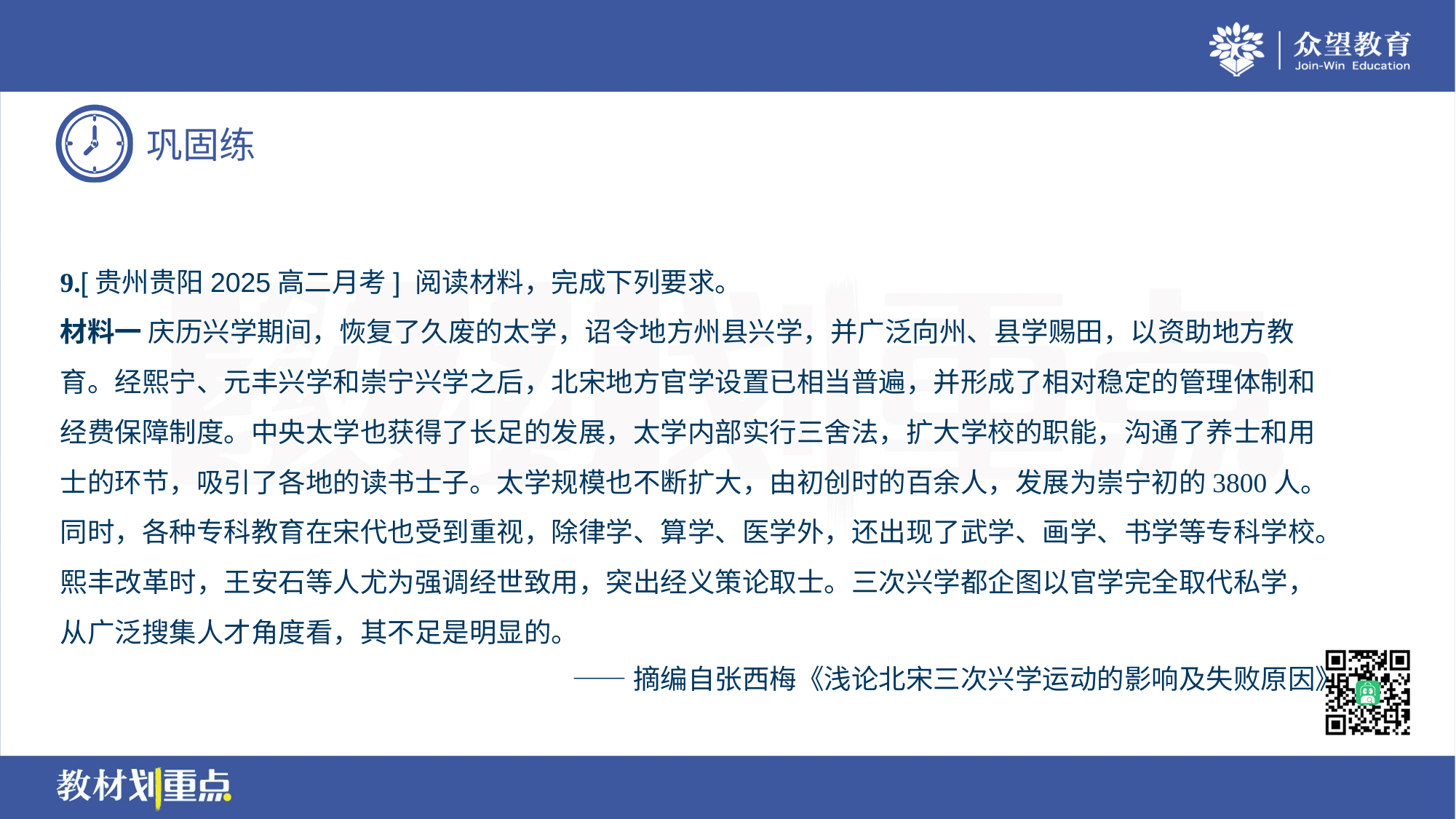

9.[贵州贵阳2025高二月考] 阅读材料，完成下列要求。
材料一 庆历兴学期间，恢复了久废的太学，诏令地方州县兴学，并广泛向州、县学赐田，以资助地方教
育。经熙宁、元丰兴学和崇宁兴学之后，北宋地方官学设置已相当普遍，并形成了相对稳定的管理体制和
经费保障制度。中央太学也获得了长足的发展，太学内部实行三舍法，扩大学校的职能，沟通了养士和用
士的环节，吸引了各地的读书士子。太学规模也不断扩大，由初创时的百余人，发展为崇宁初的3800人。
同时，各种专科教育在宋代也受到重视，除律学、算学、医学外，还出现了武学、画学、书学等专科学校。
熙丰改革时，王安石等人尤为强调经世致用，突出经义策论取士。三次兴学都企图以官学完全取代私学，
从广泛搜集人才角度看，其不足是明显的。
——摘编自张西梅《浅论北宋三次兴学运动的影响及失败原因》